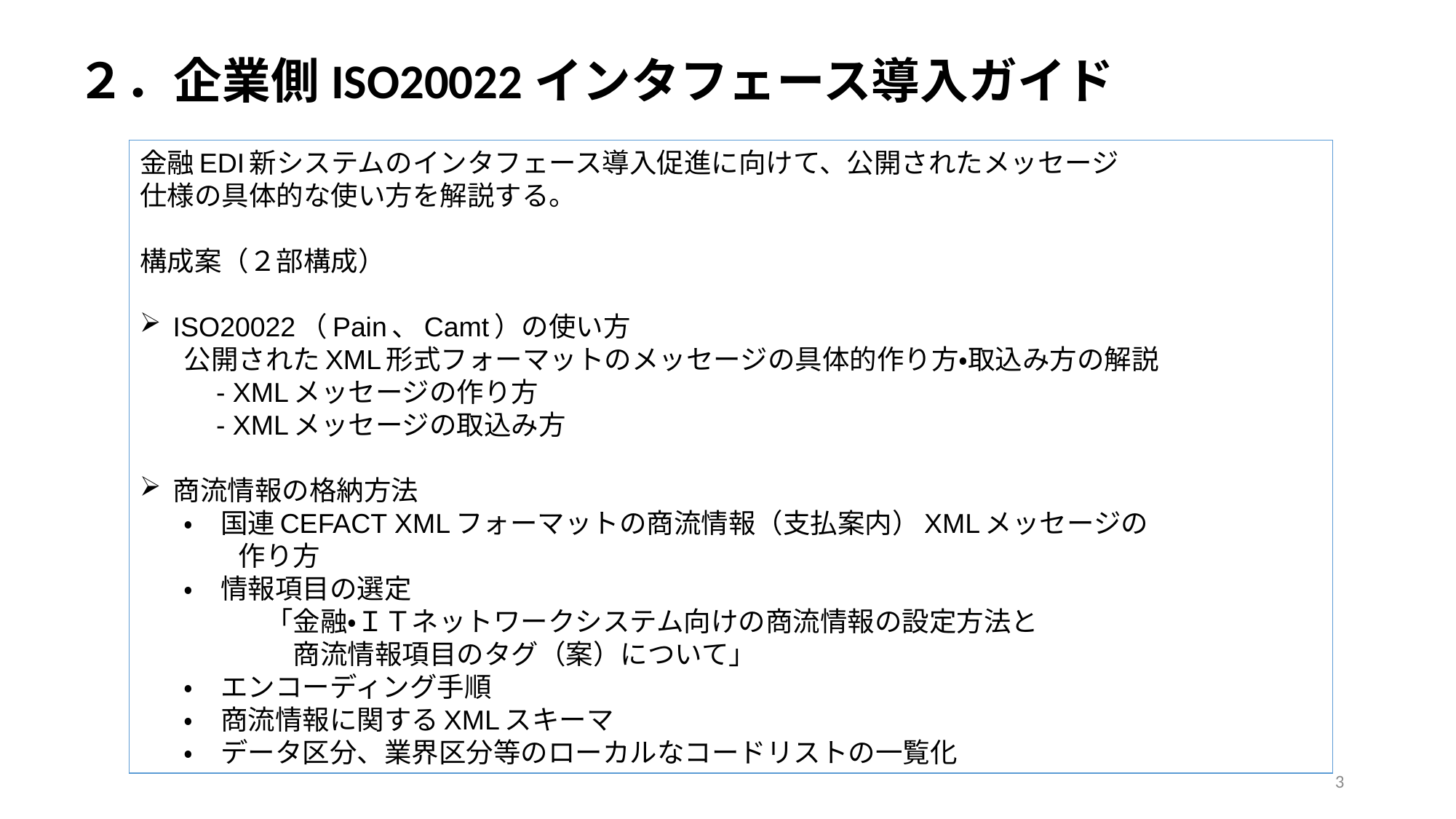

２．企業側ISO20022インタフェース導入ガイド
金融EDI新システムのインタフェース導入促進に向けて、公開されたメッセージ
仕様の具体的な使い方を解説する。

構成案（２部構成）

ISO20022（Pain、Camt）の使い方
公開されたXML形式フォーマットのメッセージの具体的作り方・取込み方の解説
　- XMLメッセージの作り方
　- XMLメッセージの取込み方

商流情報の格納方法
・　国連CEFACT XMLフォーマットの商流情報（支払案内）XMLメッセージの
　　作り方
・　情報項目の選定
　　　「金融・ＩＴネットワークシステム向けの商流情報の設定方法と
　　　　商流情報項目のタグ（案）について」
・　エンコーディング手順
・　商流情報に関するXMLスキーマ
・　データ区分、業界区分等のローカルなコードリストの一覧化
3